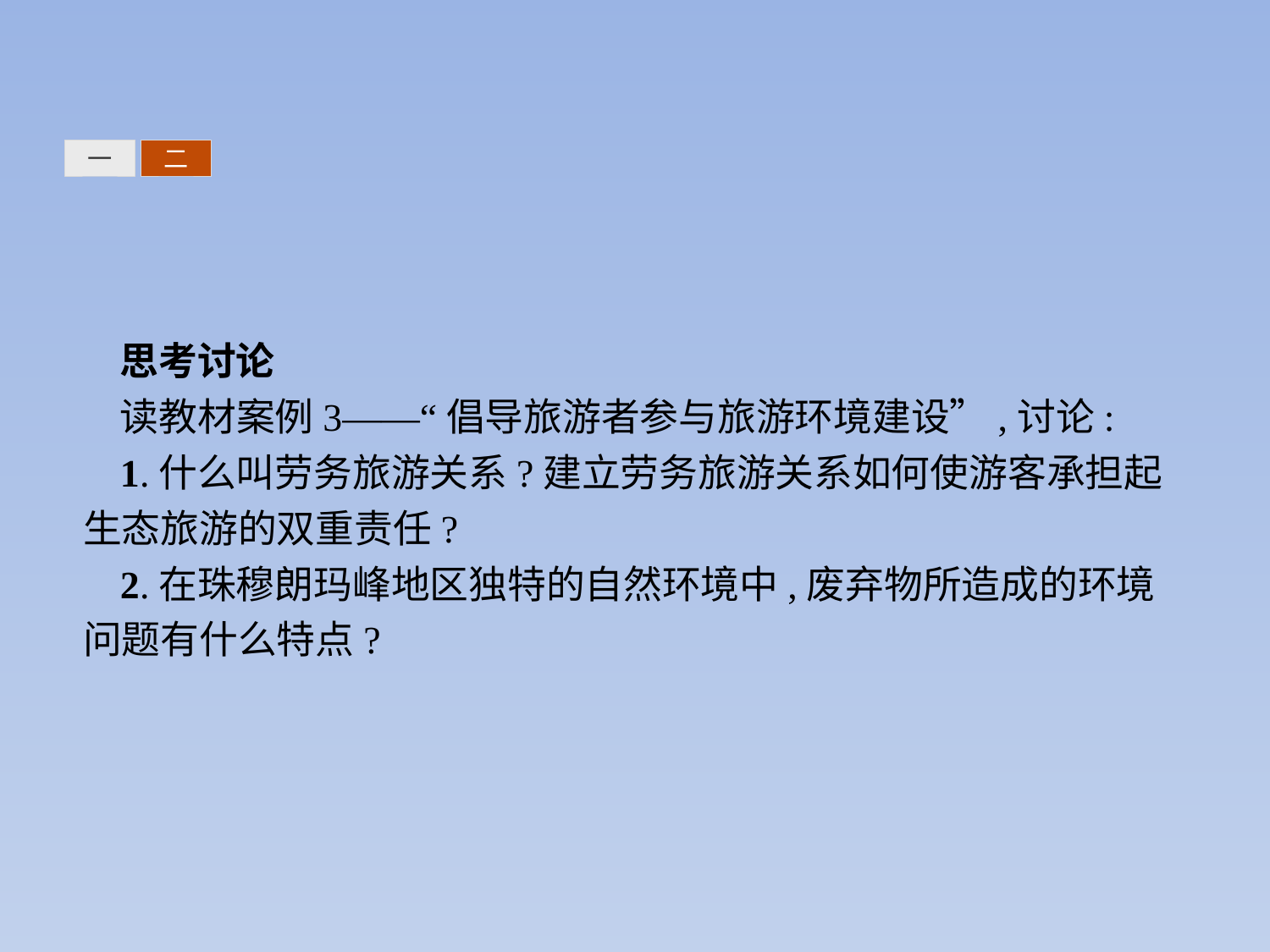

一
二
思考讨论
读教材案例3——“倡导旅游者参与旅游环境建设”,讨论:
1.什么叫劳务旅游关系?建立劳务旅游关系如何使游客承担起生态旅游的双重责任?
2.在珠穆朗玛峰地区独特的自然环境中,废弃物所造成的环境问题有什么特点?